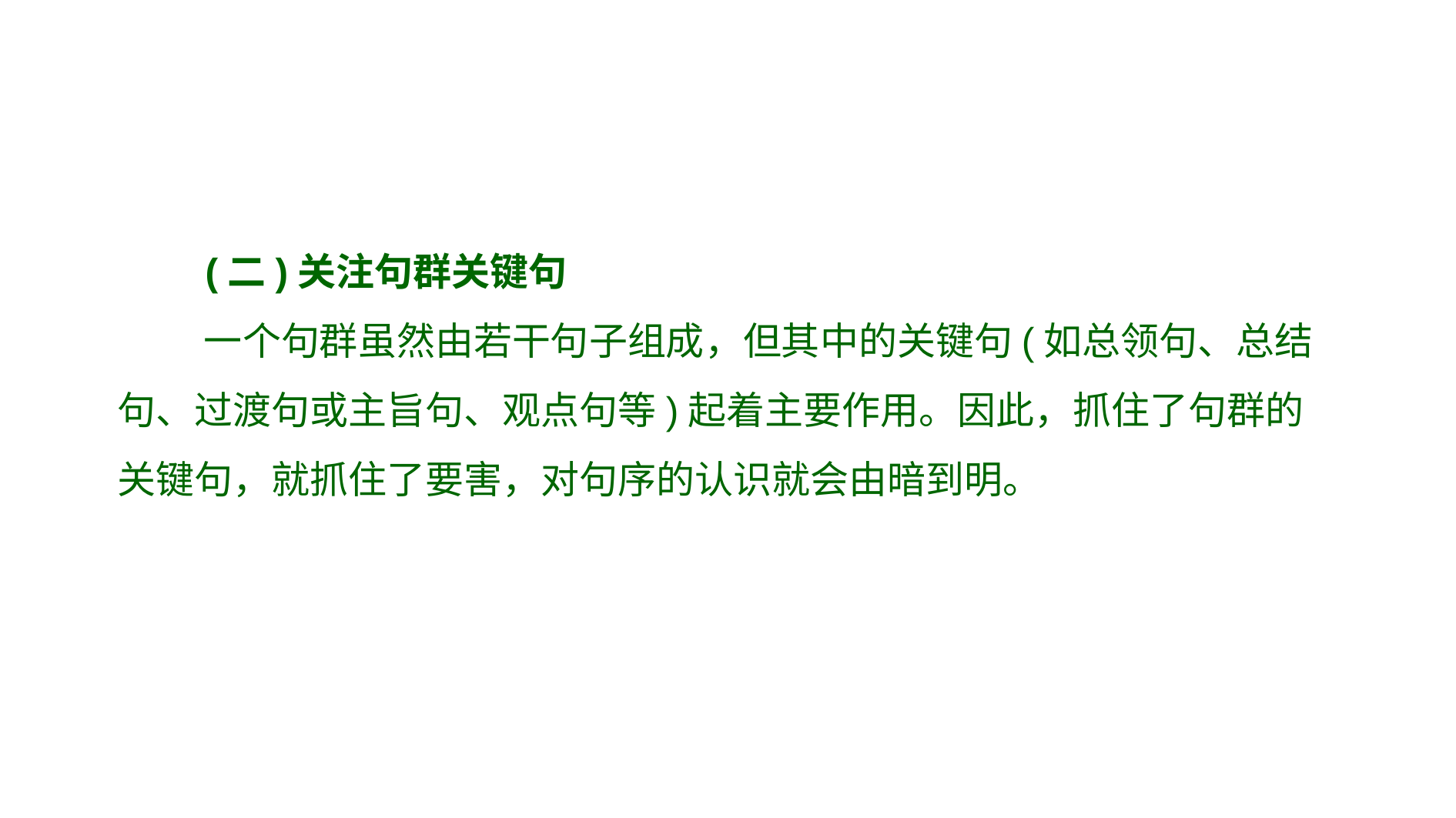

(二)关注句群关键句
     一个句群虽然由若干句子组成，但其中的关键句(如总领句、总结句、过渡句或主旨句、观点句等)起着主要作用。因此，抓住了句群的关键句，就抓住了要害，对句序的认识就会由暗到明。